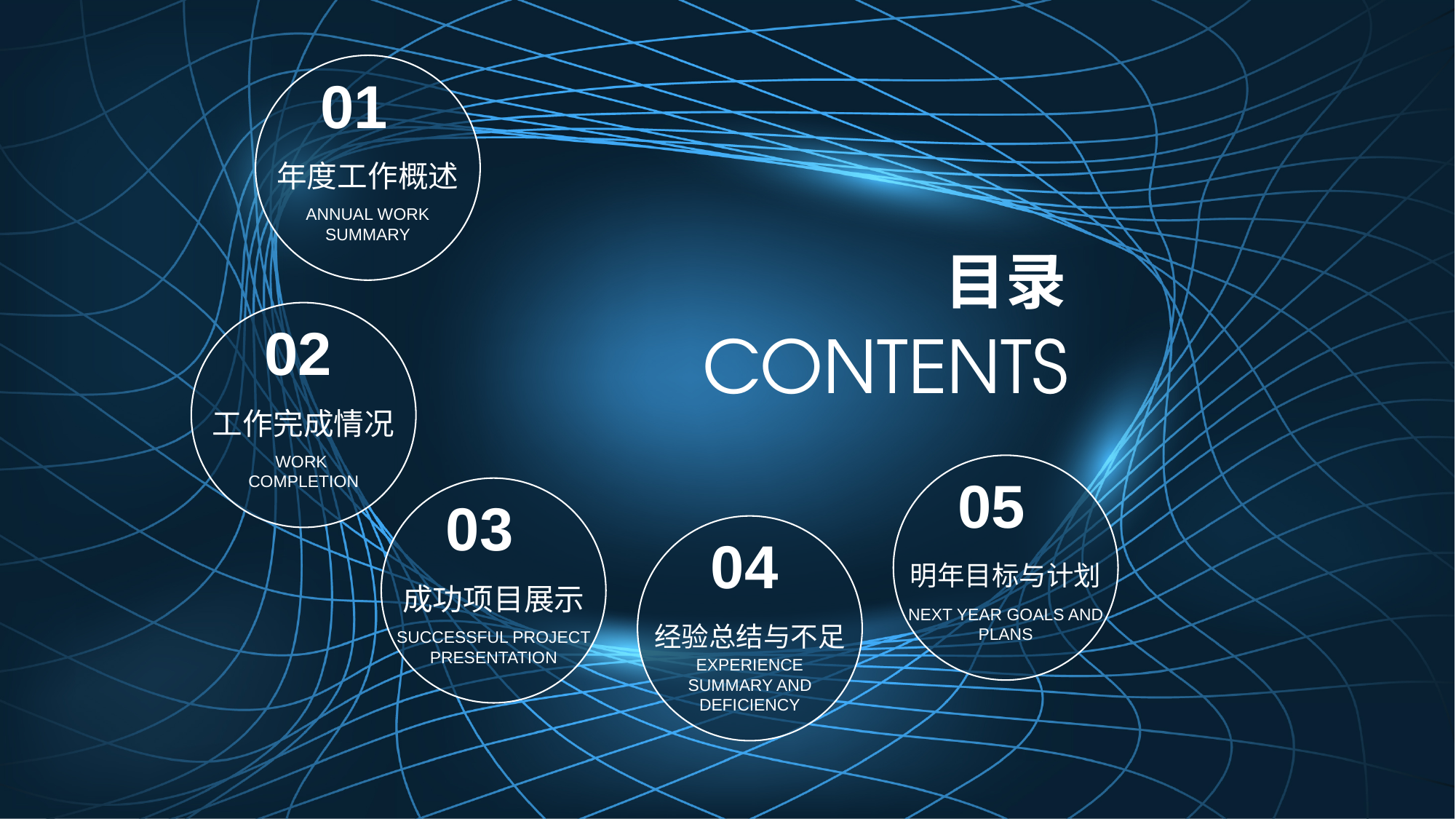

01
年度工作概述
ANNUAL WORK SUMMARY
目录
CONTENTS

02
工作完成情况
WORK
COMPLETION

05

03

04
明年目标与计划
成功项目展示
NEXT YEAR GOALS AND PLANS
经验总结与不足
SUCCESSFUL PROJECT PRESENTATION
EXPERIENCE SUMMARY AND DEFICIENCY